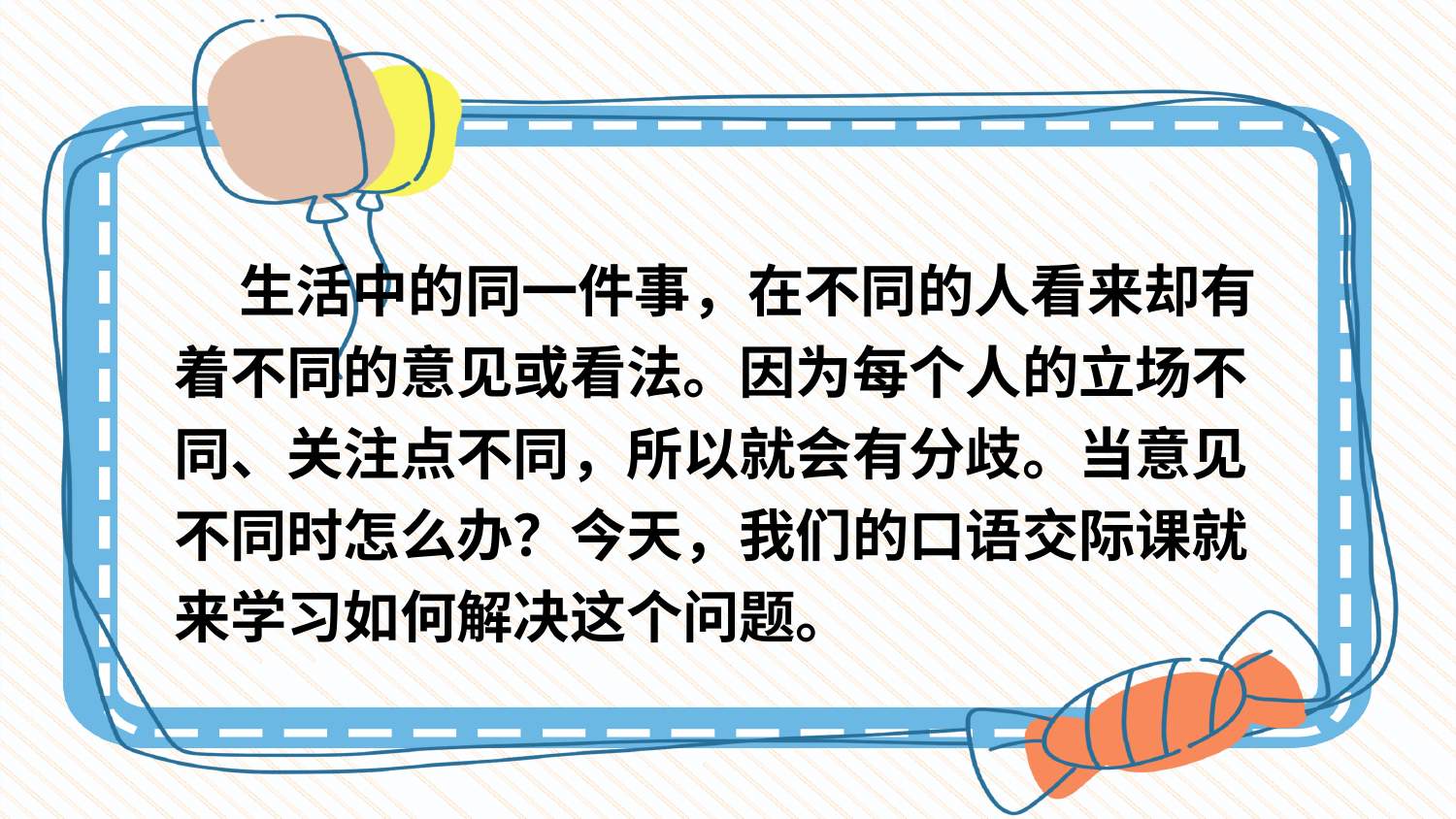

生活中的同一件事，在不同的人看来却有着不同的意见或看法。因为每个人的立场不同、关注点不同，所以就会有分歧。当意见不同时怎么办？今天，我们的口语交际课就来学习如何解决这个问题。